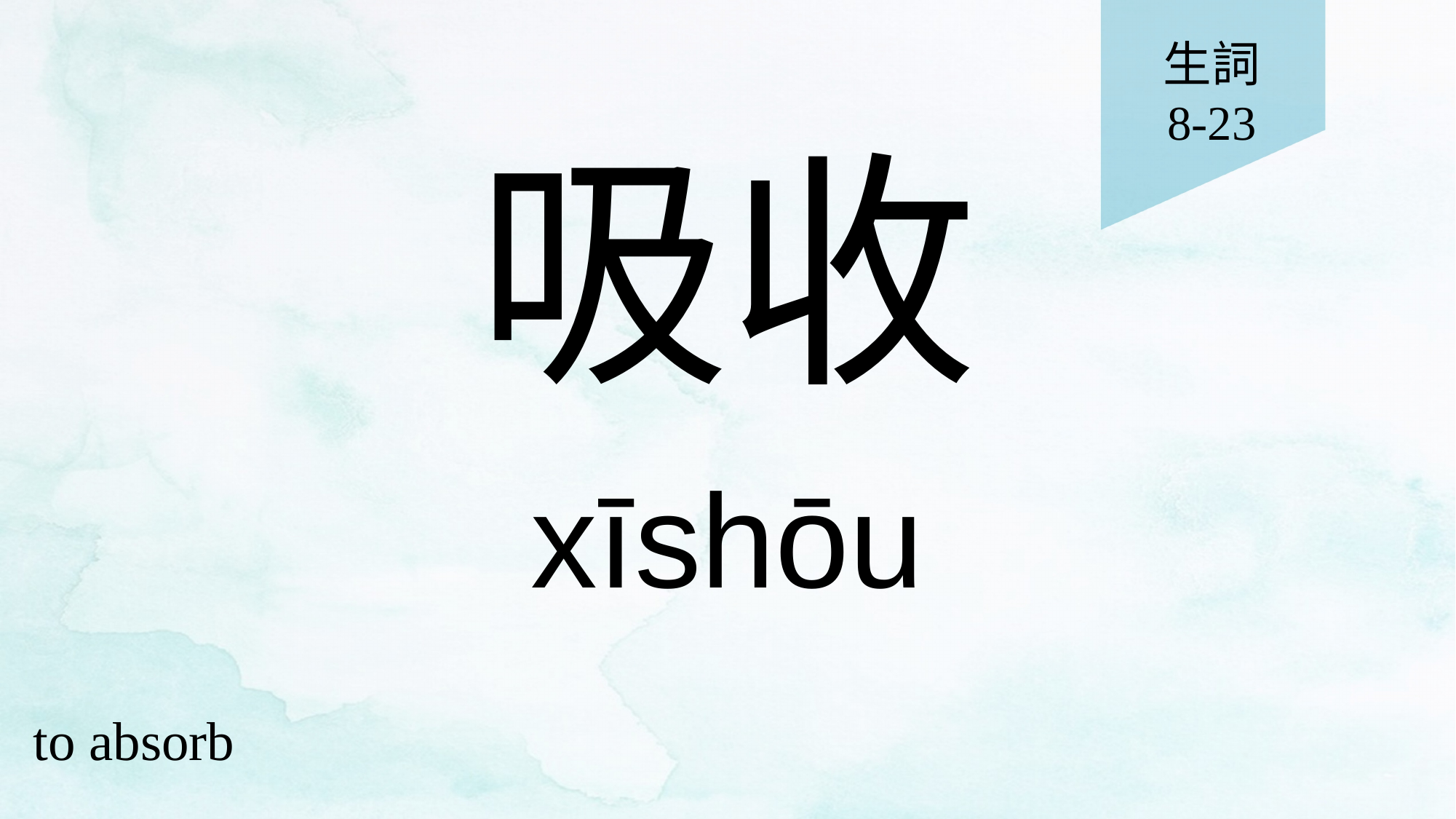

生詞
8-23
# 吸收
xīshōu
to absorb